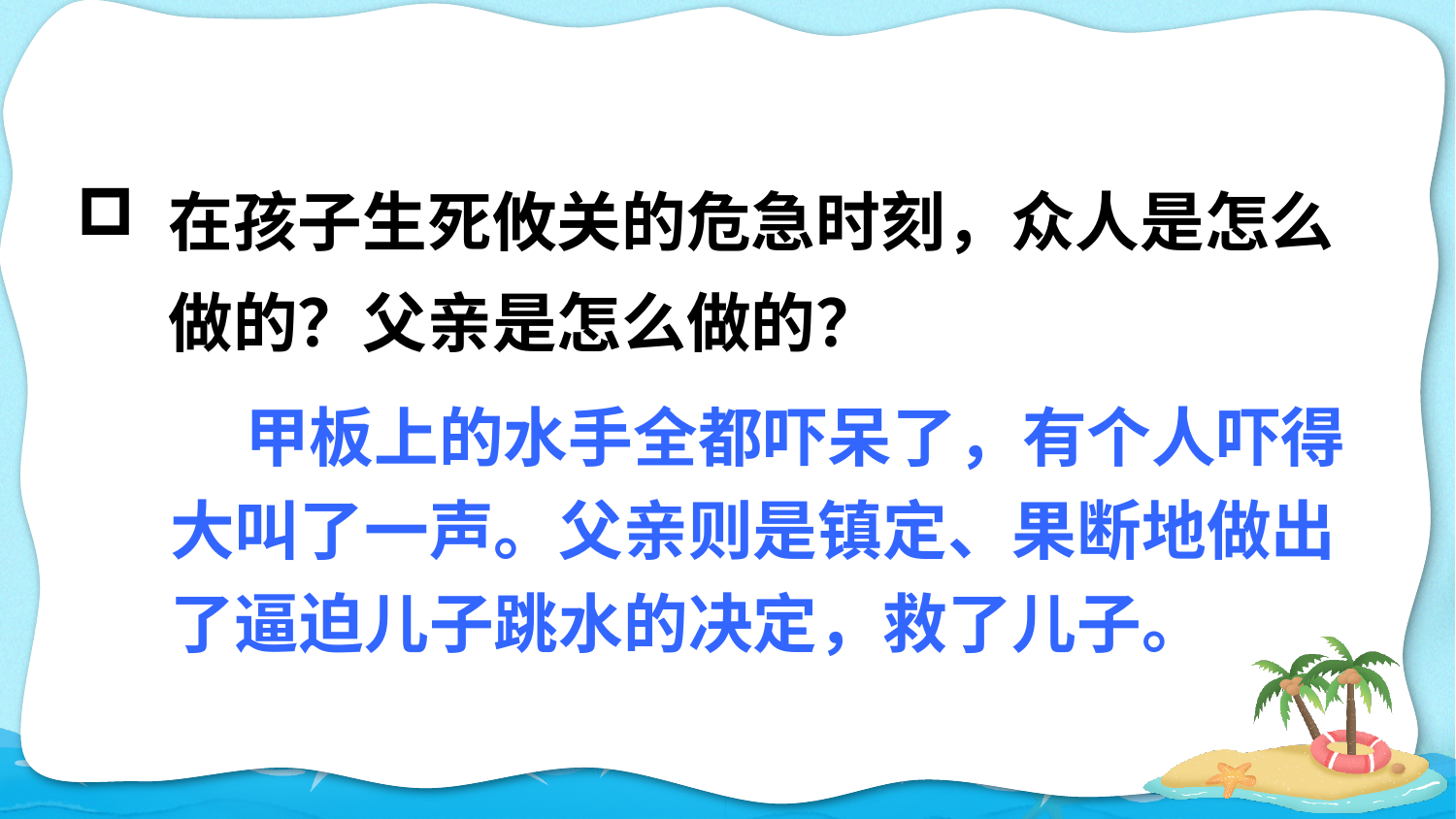

在孩子生死攸关的危急时刻，众人是怎么做的？父亲是怎么做的？
    甲板上的水手全都吓呆了，有个人吓得大叫了一声。父亲则是镇定、果断地做出了逼迫儿子跳水的决定，救了儿子。